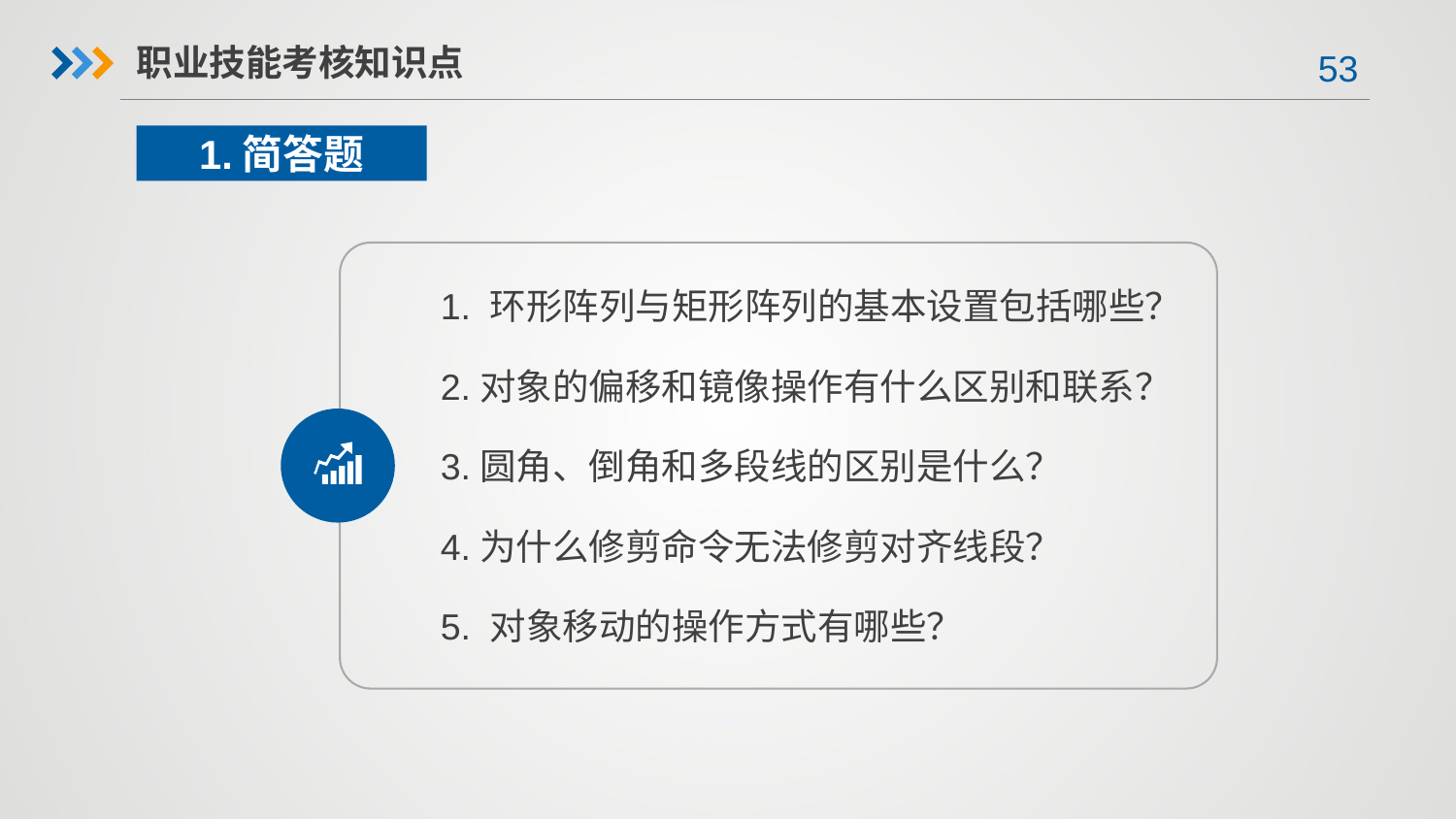

职业技能考核知识点
1.简答题

1. 环形阵列与矩形阵列的基本设置包括哪些？
2.对象的偏移和镜像操作有什么区别和联系？
3.圆角、倒角和多段线的区别是什么？
4.为什么修剪命令无法修剪对齐线段？
5. 对象移动的操作方式有哪些？